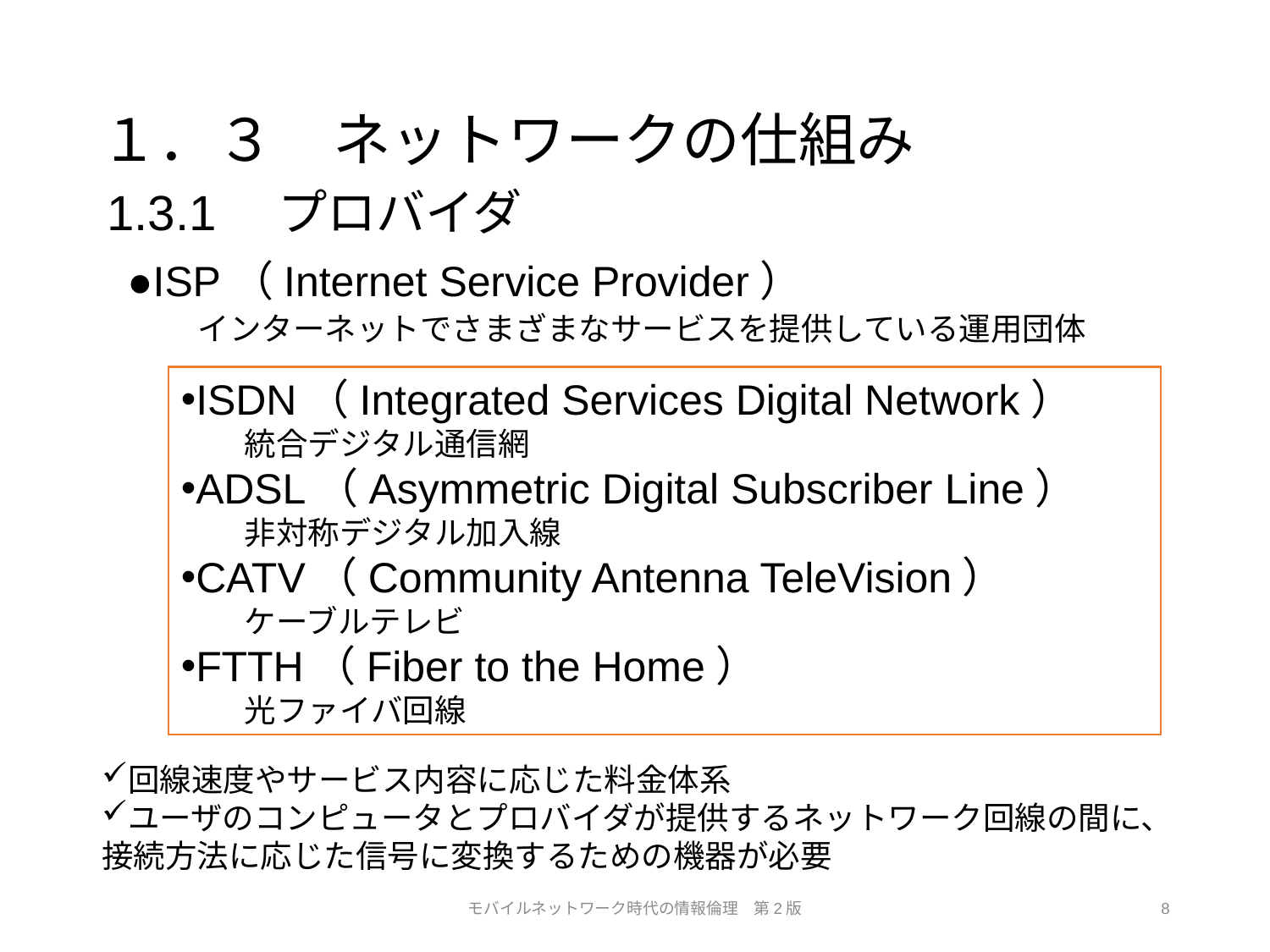

# １．３　ネットワークの仕組み
1.3.1　プロバイダ
●ISP（Internet Service Provider）
　　インターネットでさまざまなサービスを提供している運用団体
ISDN（Integrated Services Digital Network）
統合デジタル通信網
ADSL（Asymmetric Digital Subscriber Line）
非対称デジタル加入線
CATV（Community Antenna TeleVision）
ケーブルテレビ
FTTH（Fiber to the Home）
光ファイバ回線
回線速度やサービス内容に応じた料金体系
ユーザのコンピュータとプロバイダが提供するネットワーク回線の間に、接続方法に応じた信号に変換するための機器が必要
モバイルネットワーク時代の情報倫理　第2版
8